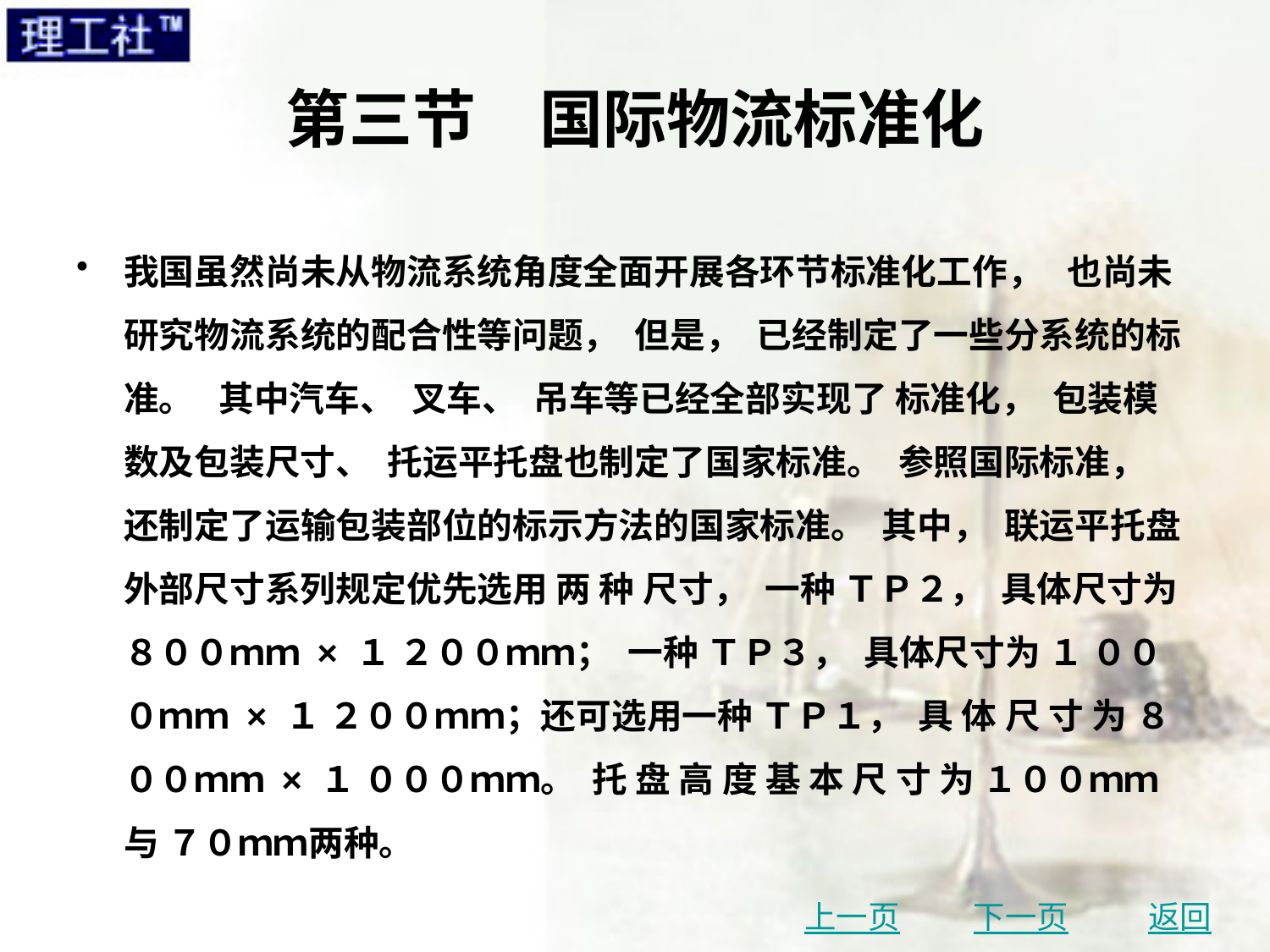

# 第三节　国际物流标准化
我国虽然尚未从物流系统角度全面开展各环节标准化工作，   也尚未研究物流系统的配合性等问题，  但是，  已经制定了一些分系统的标准。   其中汽车、  叉车、  吊车等已经全部实现了 标准化，  包装模数及包装尺寸、  托运平托盘也制定了国家标准。  参照国际标准，  还制定了运输包装部位的标示方法的国家标准。  其中，  联运平托盘外部尺寸系列规定优先选用 两 种 尺寸，  一种 ＴＰ２，  具体尺寸为 ８００ｍｍ × １ ２００ｍｍ；  一种 ＴＰ３，  具体尺寸为 １ ０００ｍｍ × １ ２００ｍｍ；还可选用一种 ＴＰ１，  具 体 尺 寸 为 ８００ｍｍ × １ ０００ｍｍ。  托 盘 高 度 基 本 尺 寸 为 １００ｍｍ 与 ７０ｍｍ两种。

上一页
下一页
返回